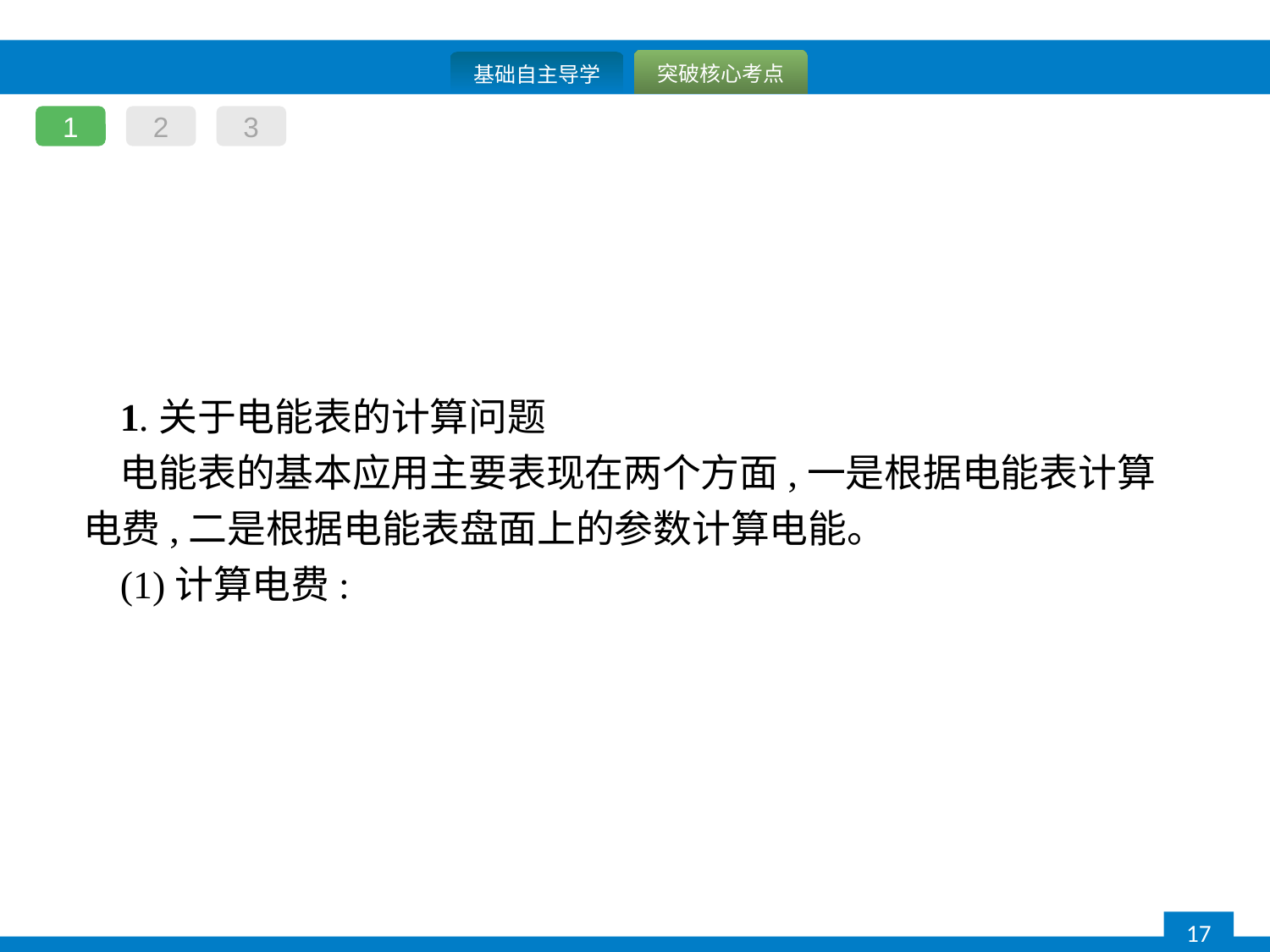

1
2
3
1.关于电能表的计算问题
电能表的基本应用主要表现在两个方面,一是根据电能表计算电费,二是根据电能表盘面上的参数计算电能。
(1)计算电费: